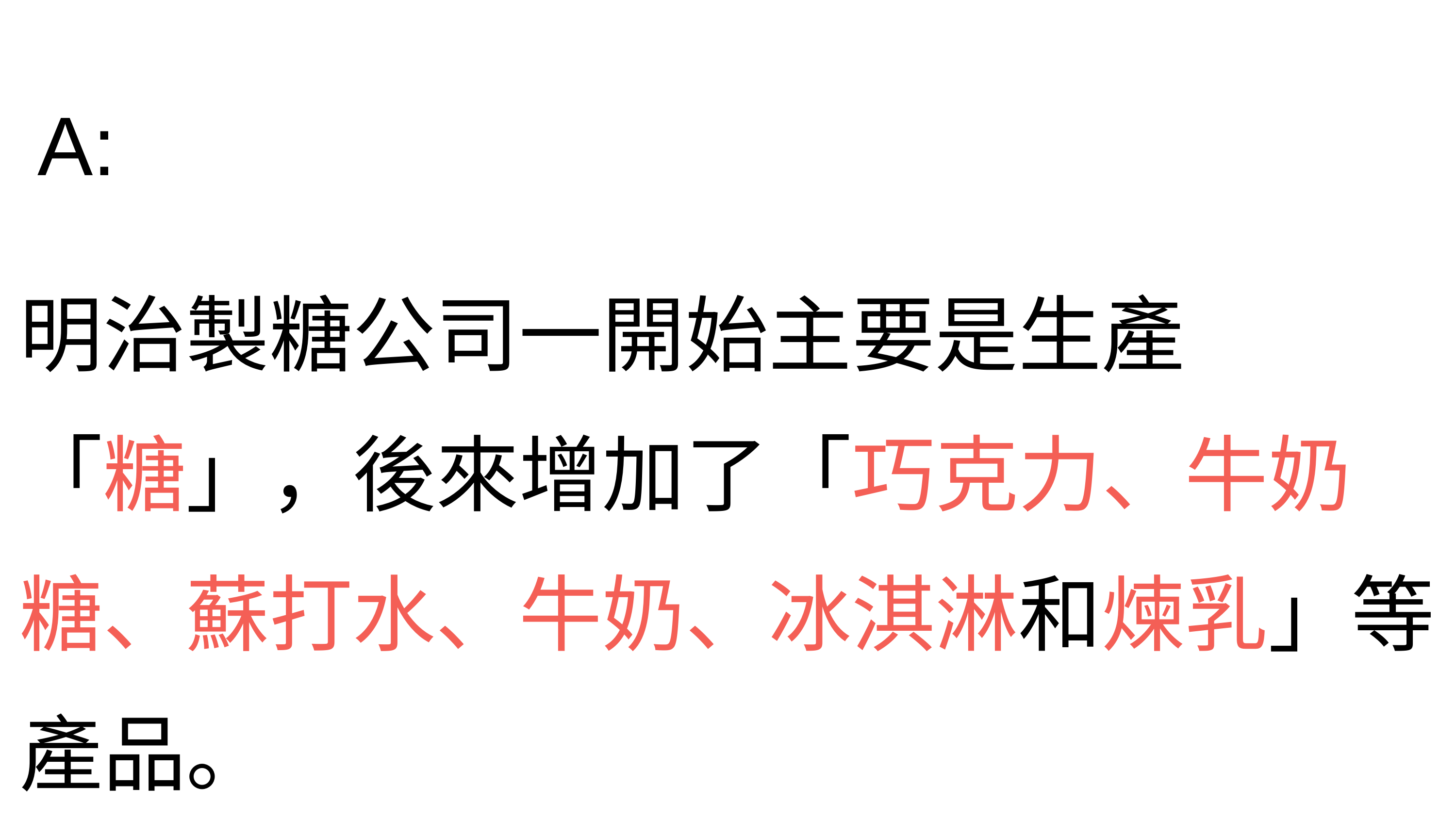

A:
明治製糖公司一開始主要是生產「糖」，後來增加了「巧克力、牛奶糖、蘇打水、牛奶、冰淇淋和煉乳」等產品。